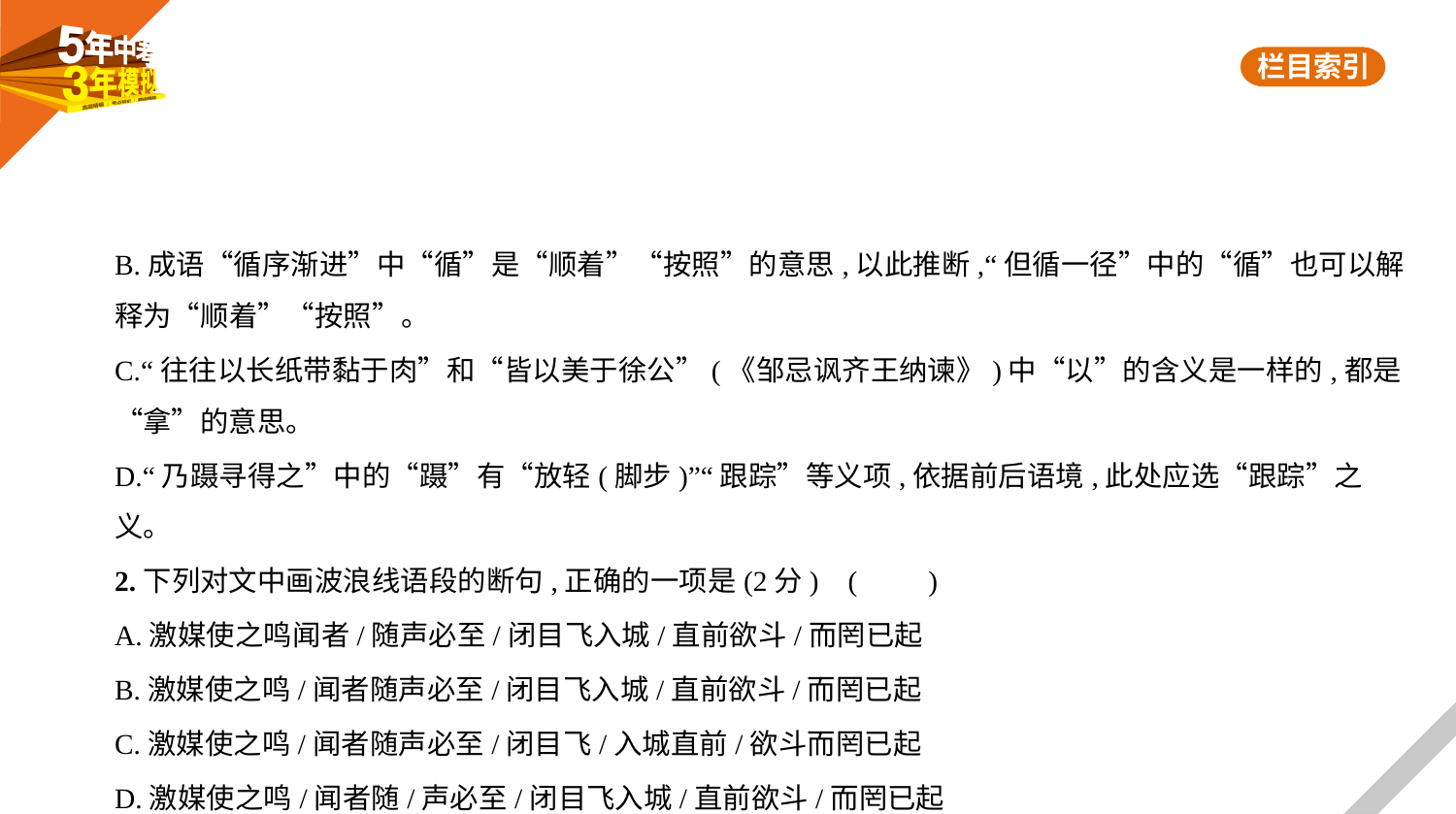

B.成语“循序渐进”中“循”是“顺着”“按照”的意思,以此推断,“但循一径”中的“循”也可以解
释为“顺着”“按照”。
C.“往往以长纸带黏于肉”和“皆以美于徐公”(《邹忌讽齐王纳谏》)中“以”的含义是一样的,都是
“拿”的意思。
D.“乃蹑寻得之”中的“蹑”有“放轻(脚步)”“跟踪”等义项,依据前后语境,此处应选“跟踪”之
义。
2.下列对文中画波浪线语段的断句,正确的一项是(2分) (　　)
A.激媒使之鸣闻者/随声必至/闭目飞入城/直前欲斗/而罔已起
B.激媒使之鸣/闻者随声必至/闭目飞入城/直前欲斗/而罔已起
C.激媒使之鸣/闻者随声必至/闭目飞/入城直前/欲斗而罔已起
D.激媒使之鸣/闻者随/声必至/闭目飞入城/直前欲斗/而罔已起